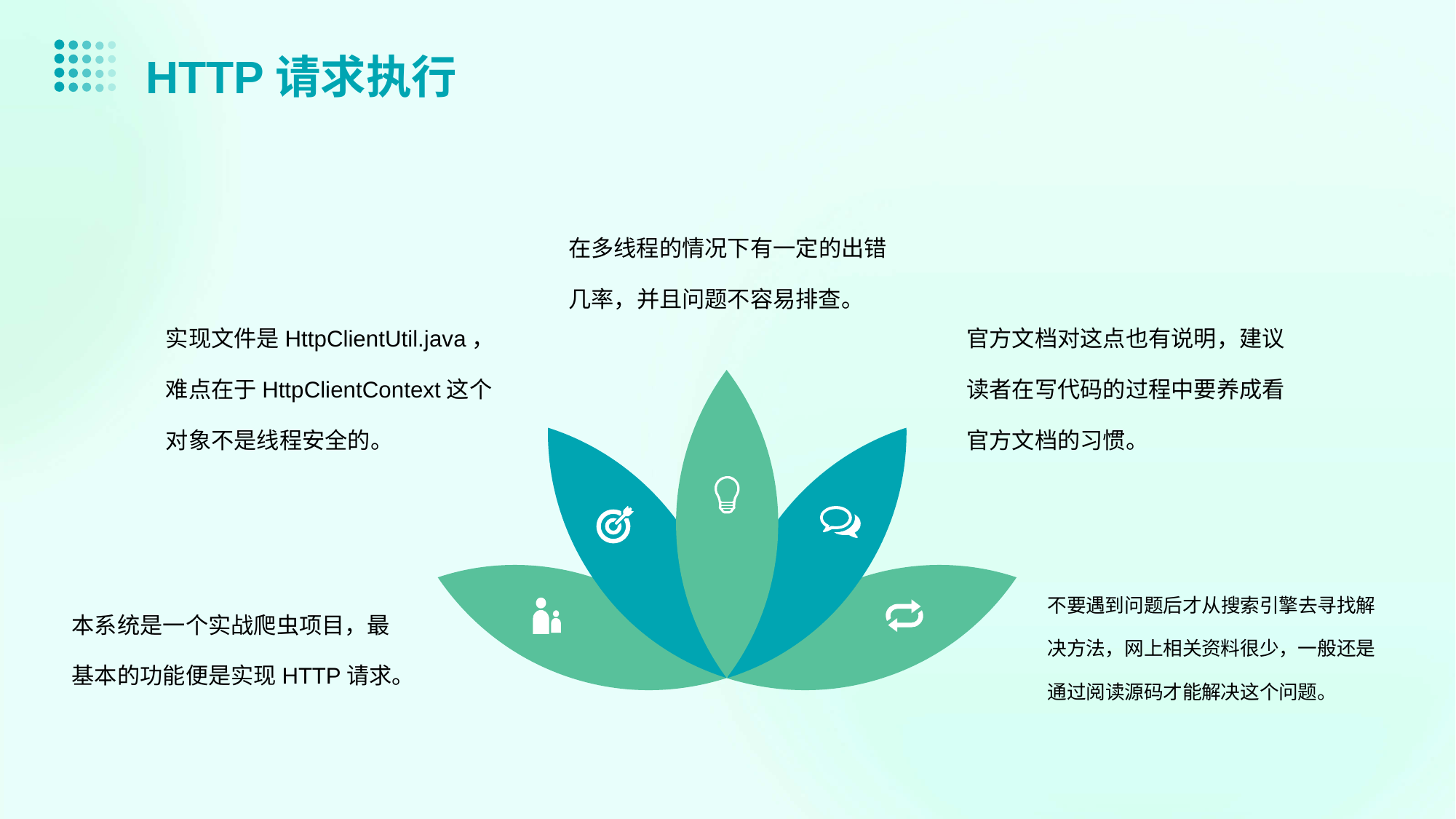

HTTP请求执行

在多线程的情况下有一定的出错几率，并且问题不容易排查。
实现文件是HttpClientUtil.java，难点在于HttpClientContext这个对象不是线程安全的。
官方文档对这点也有说明，建议读者在写代码的过程中要养成看官方文档的习惯。

本系统是一个实战爬虫项目，最基本的功能便是实现HTTP请求。
不要遇到问题后才从搜索引擎去寻找解决方法，网上相关资料很少，一般还是通过阅读源码才能解决这个问题。